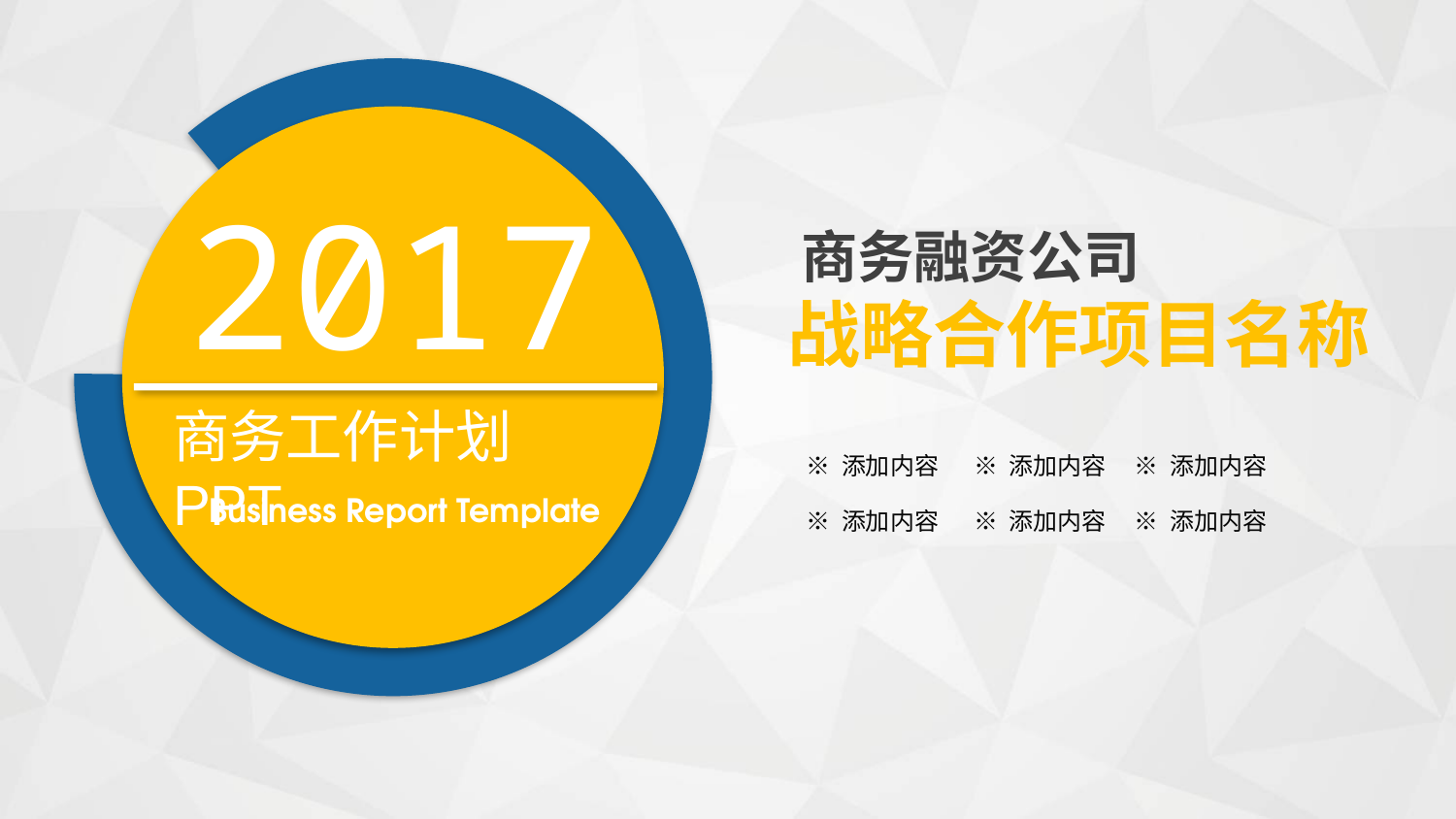

2017

 商务融资公司
战略合作项目名称
商务工作计划PPT
※ 添加内容
※ 添加内容
※ 添加内容
Business Report Template
※ 添加内容
※ 添加内容
※ 添加内容